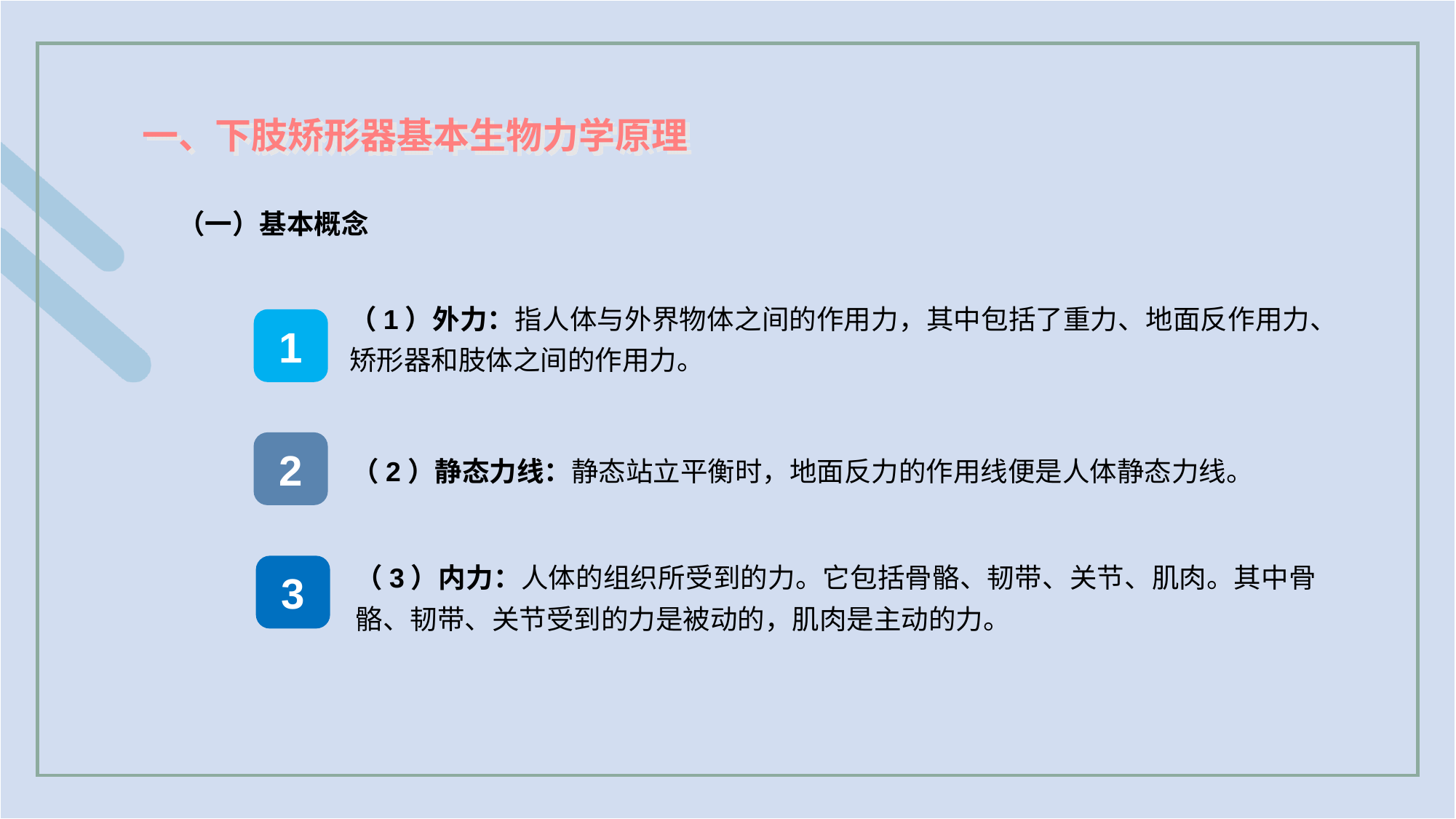

一、下肢矫形器基本生物力学原理
（一）基本概念

（1）外力：指人体与外界物体之间的作用力，其中包括了重力、地面反作用力、矫形器和肢体之间的作用力。
1
（2）静态力线：静态站立平衡时，地面反力的作用线便是人体静态力线。
2
（3）内力：人体的组织所受到的力。它包括骨骼、韧带、关节、肌肉。其中骨骼、韧带、关节受到的力是被动的，肌肉是主动的力。
3